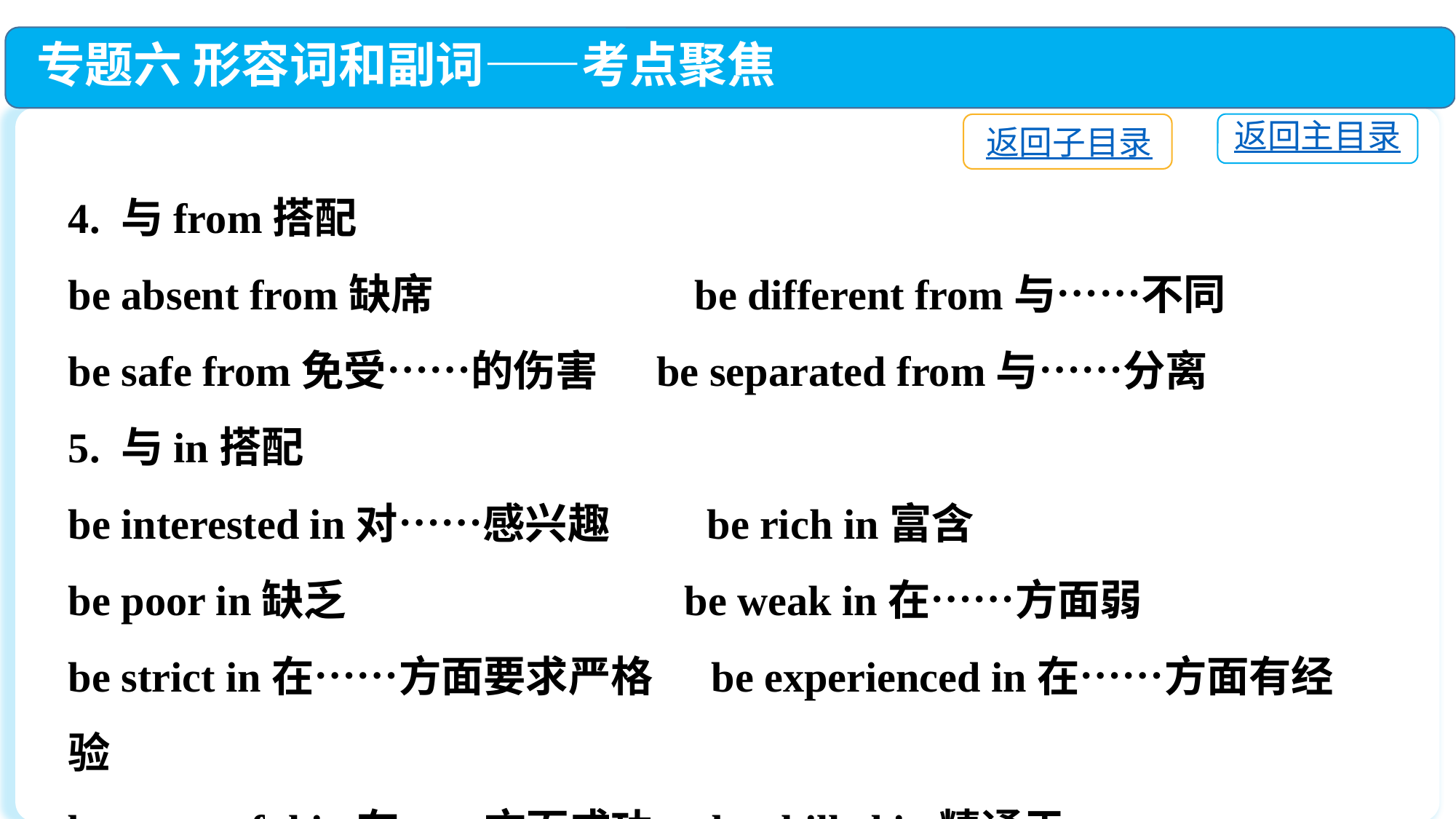

专题六 形容词和副词——考点聚焦

返回主目录

返回子目录
4. 与from搭配
be absent from缺席                          be different from与……不同
be safe from免受……的伤害     be separated from与……分离
5. 与in搭配
be interested in对……感兴趣         be rich in富含
be poor in缺乏                                  be weak in在……方面弱
be strict in在……方面要求严格     be experienced in在……方面有经验
be successful in在……方面成功     be skilled in精通于